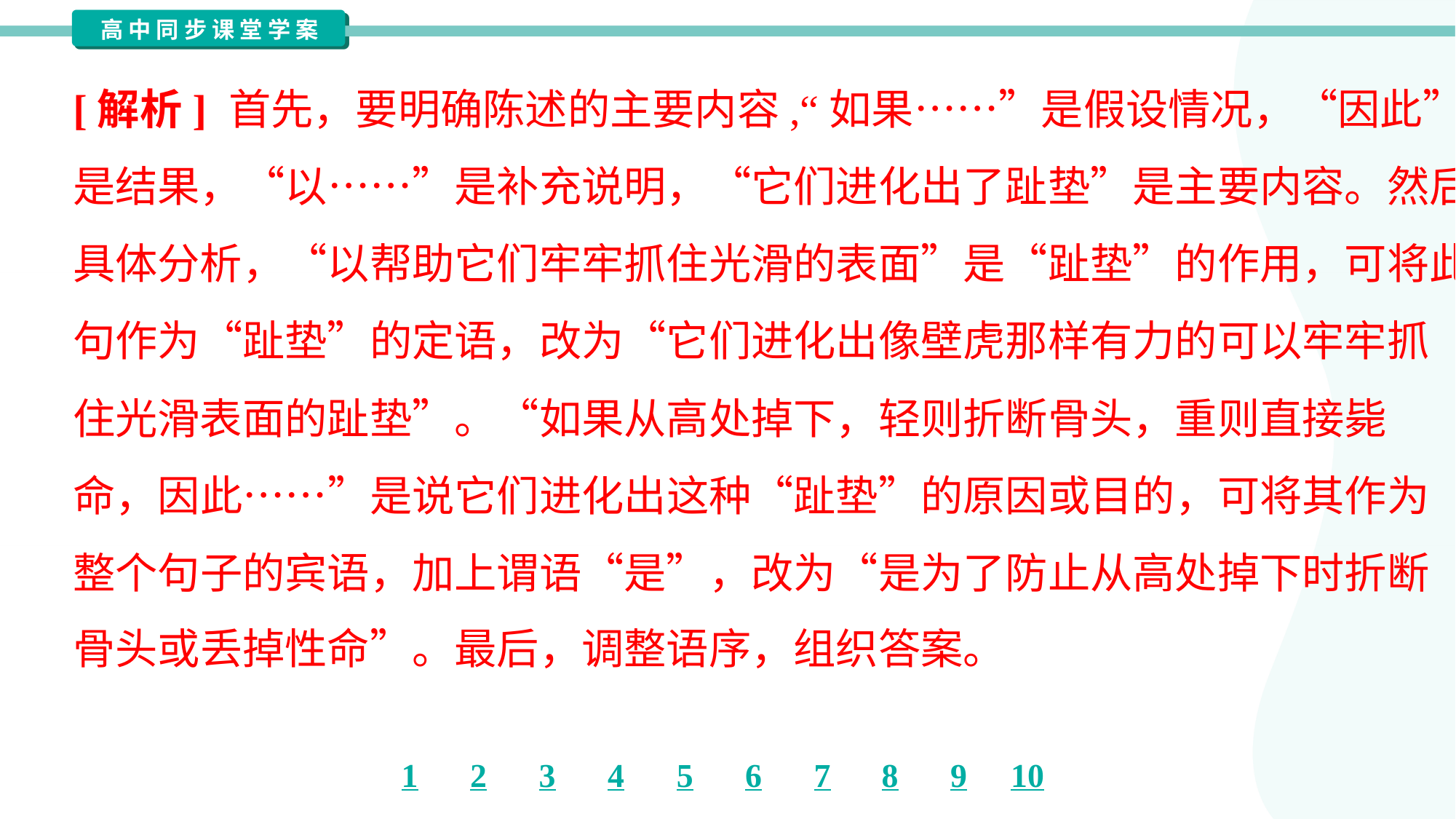

[解析] 首先，要明确陈述的主要内容,“如果……”是假设情况，“因此”
是结果，“以……”是补充说明，“它们进化出了趾垫”是主要内容。然后，
具体分析，“以帮助它们牢牢抓住光滑的表面”是“趾垫”的作用，可将此
句作为“趾垫”的定语，改为“它们进化出像壁虎那样有力的可以牢牢抓
住光滑表面的趾垫”。“如果从高处掉下，轻则折断骨头，重则直接毙
命，因此……”是说它们进化出这种“趾垫”的原因或目的，可将其作为
整个句子的宾语，加上谓语“是”，改为“是为了防止从高处掉下时折断
骨头或丢掉性命”。最后，调整语序，组织答案。